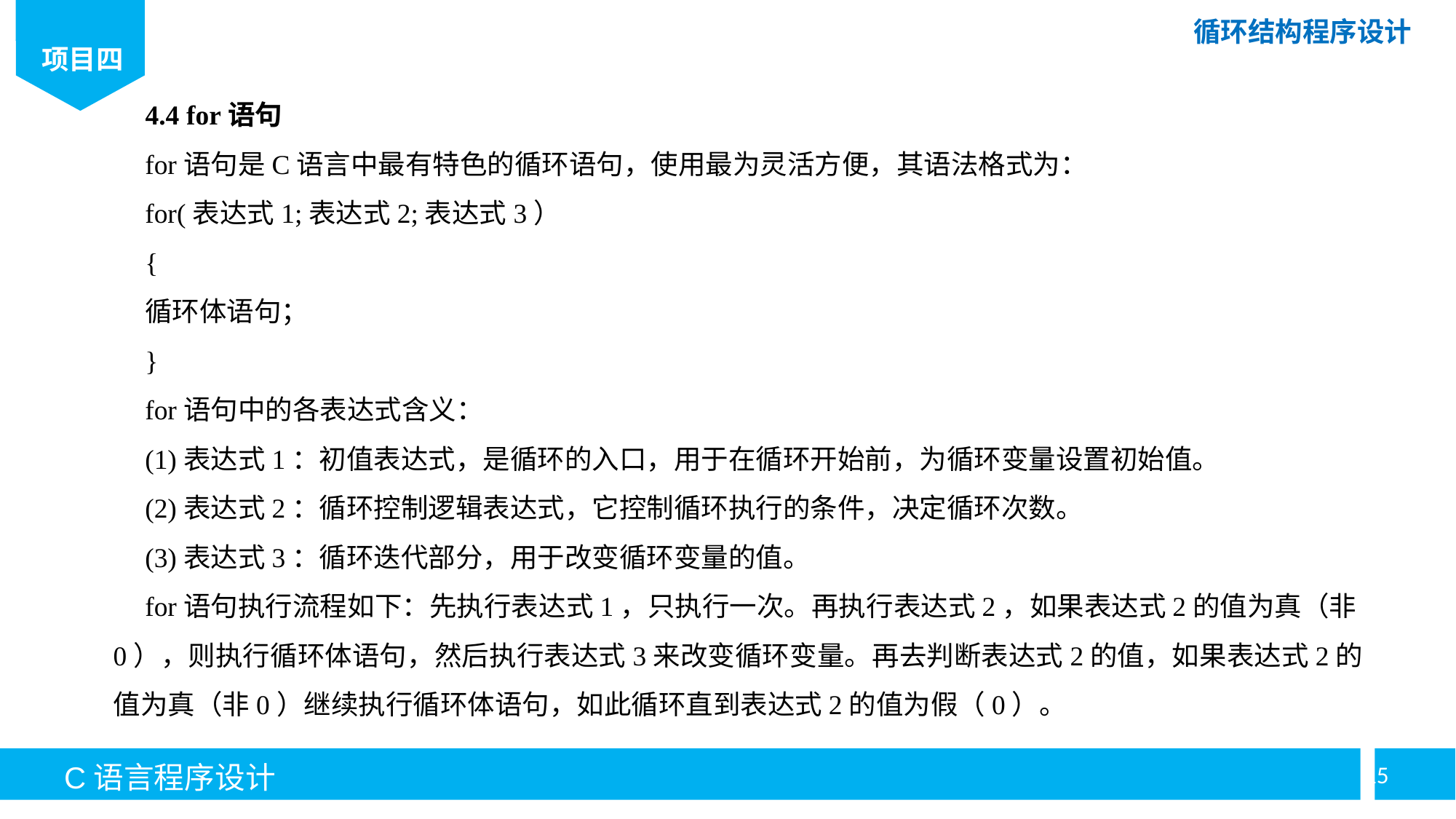

4.4 for语句
for语句是C语言中最有特色的循环语句，使用最为灵活方便，其语法格式为：
for(表达式1;表达式2;表达式3）
{
循环体语句；
}
for语句中的各表达式含义：
(1)表达式1：初值表达式，是循环的入口，用于在循环开始前，为循环变量设置初始值。
(2)表达式2：循环控制逻辑表达式，它控制循环执行的条件，决定循环次数。
(3)表达式3：循环迭代部分，用于改变循环变量的值。
for语句执行流程如下：先执行表达式1，只执行一次。再执行表达式2，如果表达式2的值为真（非0），则执行循环体语句，然后执行表达式3来改变循环变量。再去判断表达式2的值，如果表达式2的值为真（非0）继续执行循环体语句，如此循环直到表达式2的值为假（0）。